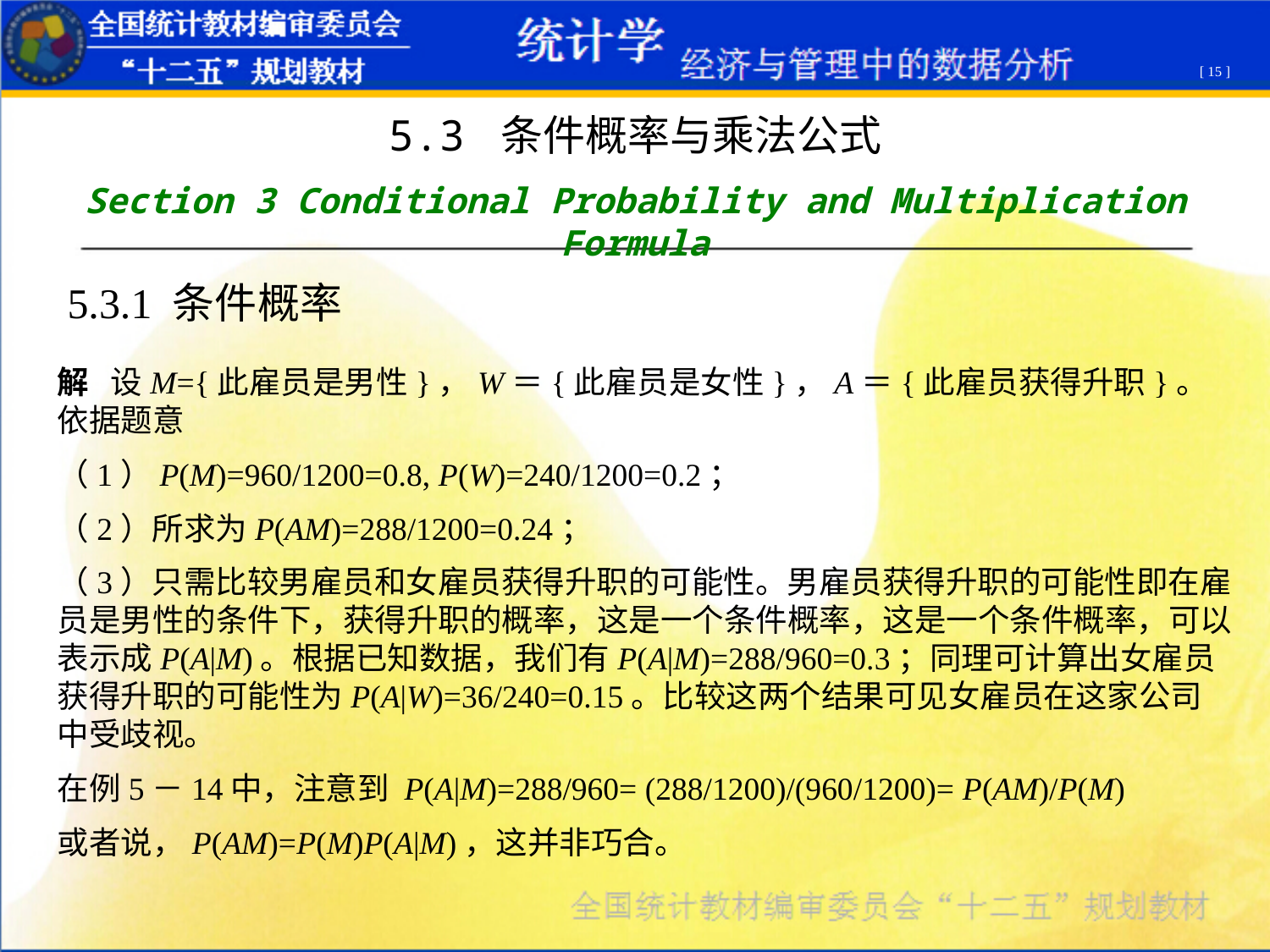

[ 15 ]
5.3 条件概率与乘法公式
Section 3 Conditional Probability and Multiplication Formula
5.3.1 条件概率
解   设M={此雇员是男性}，W＝{此雇员是女性}，A＝{此雇员获得升职}。依据题意
（1）P(M)=960/1200=0.8, P(W)=240/1200=0.2；
（2）所求为P(AM)=288/1200=0.24；
（3）只需比较男雇员和女雇员获得升职的可能性。男雇员获得升职的可能性即在雇员是男性的条件下，获得升职的概率，这是一个条件概率，这是一个条件概率，可以表示成P(A|M)。根据已知数据，我们有P(A|M)=288/960=0.3；同理可计算出女雇员获得升职的可能性为P(A|W)=36/240=0.15。比较这两个结果可见女雇员在这家公司中受歧视。
在例5－14中，注意到 P(A|M)=288/960= (288/1200)/(960/1200)= P(AM)/P(M)
或者说，P(AM)=P(M)P(A|M)，这并非巧合。